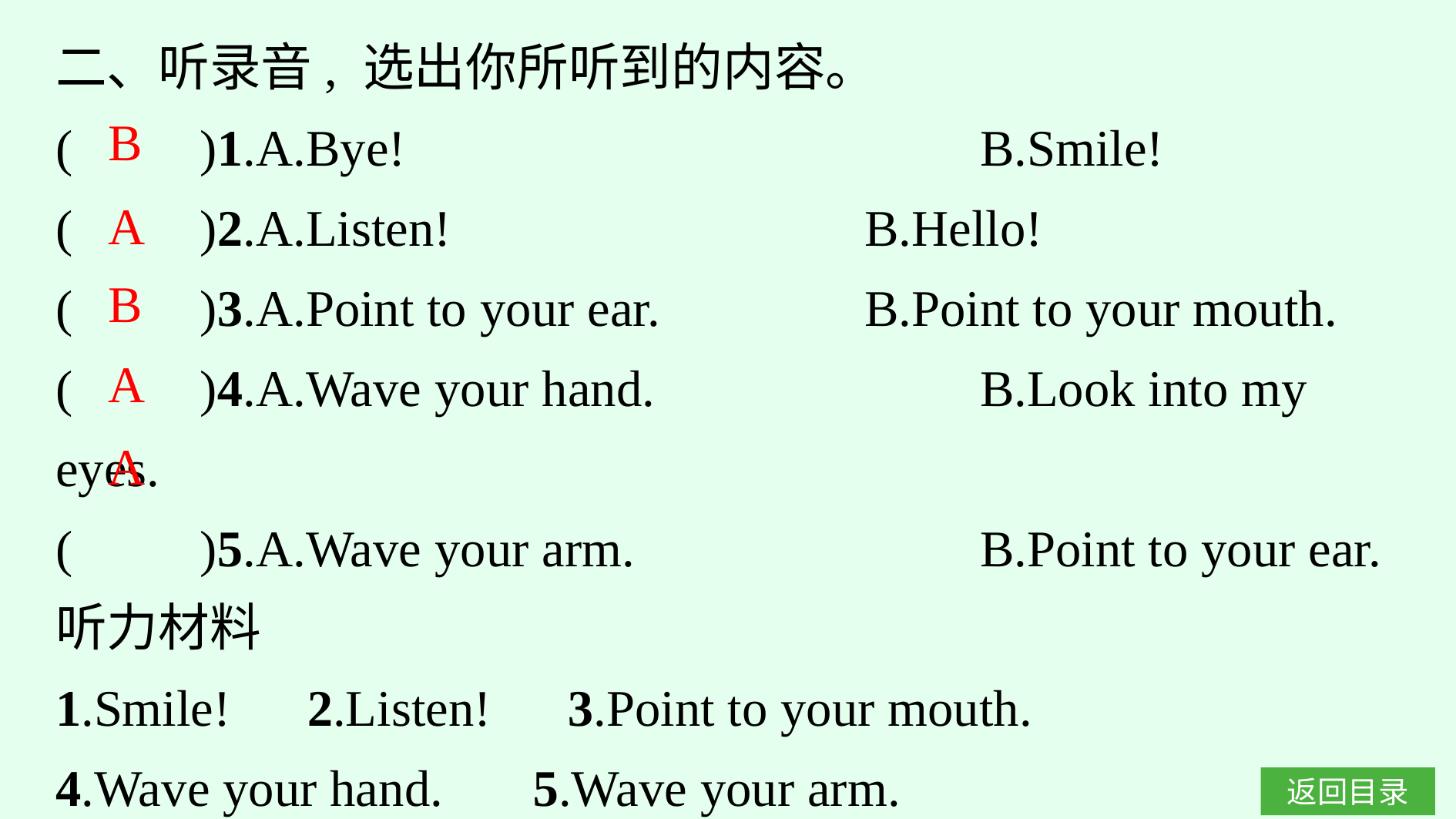

二、听录音, 选出你所听到的内容。
(　　)1.A.Bye!　　　　　　　　　	B.Smile!
(　　)2.A.Listen!					B.Hello!
(　　)3.A.Point to your ear.		B.Point to your mouth.
(　　)4.A.Wave your hand.			B.Look into my eyes.
(　　)5.A.Wave your arm.			B.Point to your ear.
听力材料
1.Smile!　2.Listen!　3.Point to your mouth.
4.Wave your hand. 　5.Wave your arm.
B
A
B
A
A